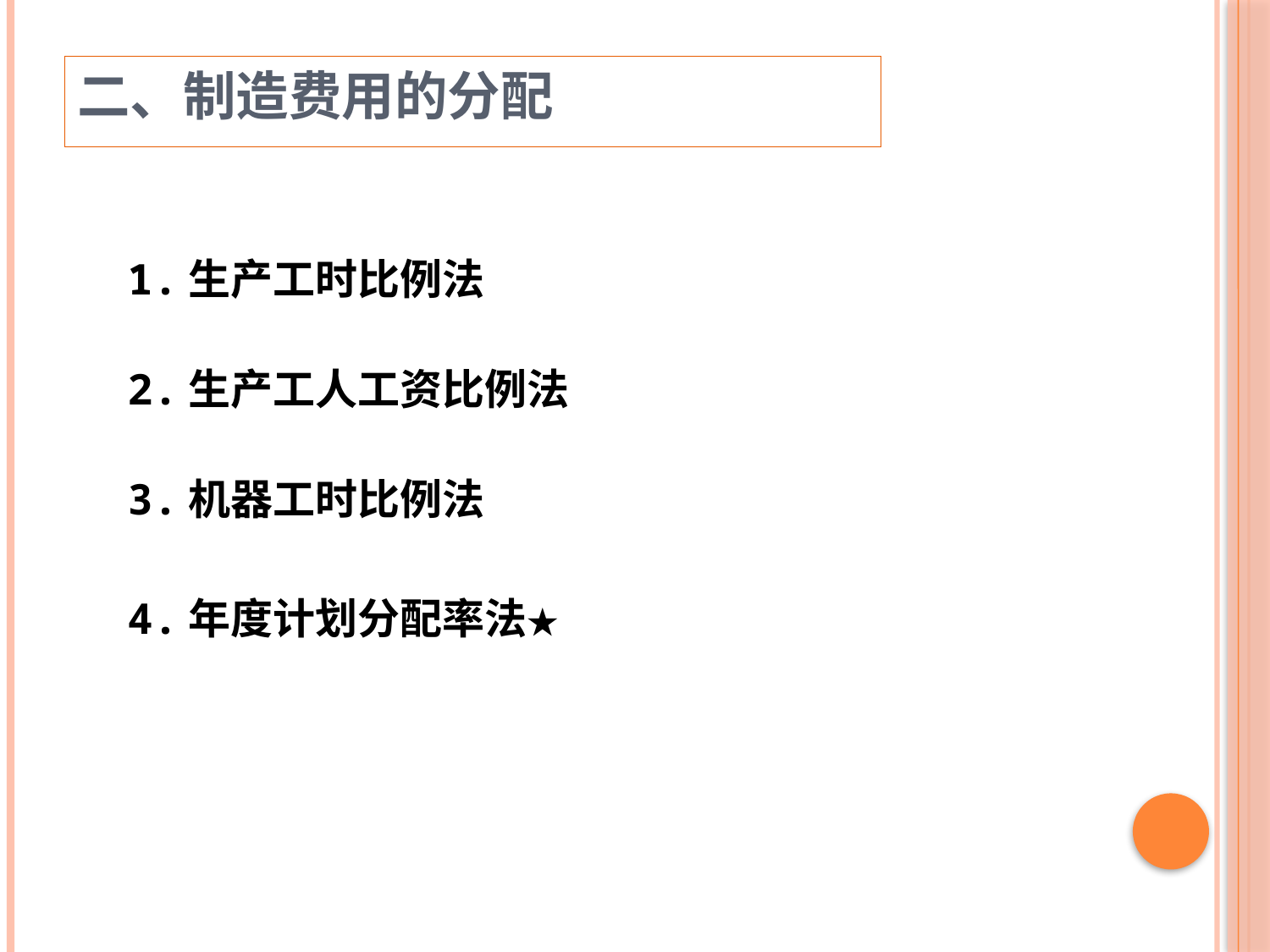

二、制造费用的分配
1.生产工时比例法
2.生产工人工资比例法
3.机器工时比例法
4.年度计划分配率法★